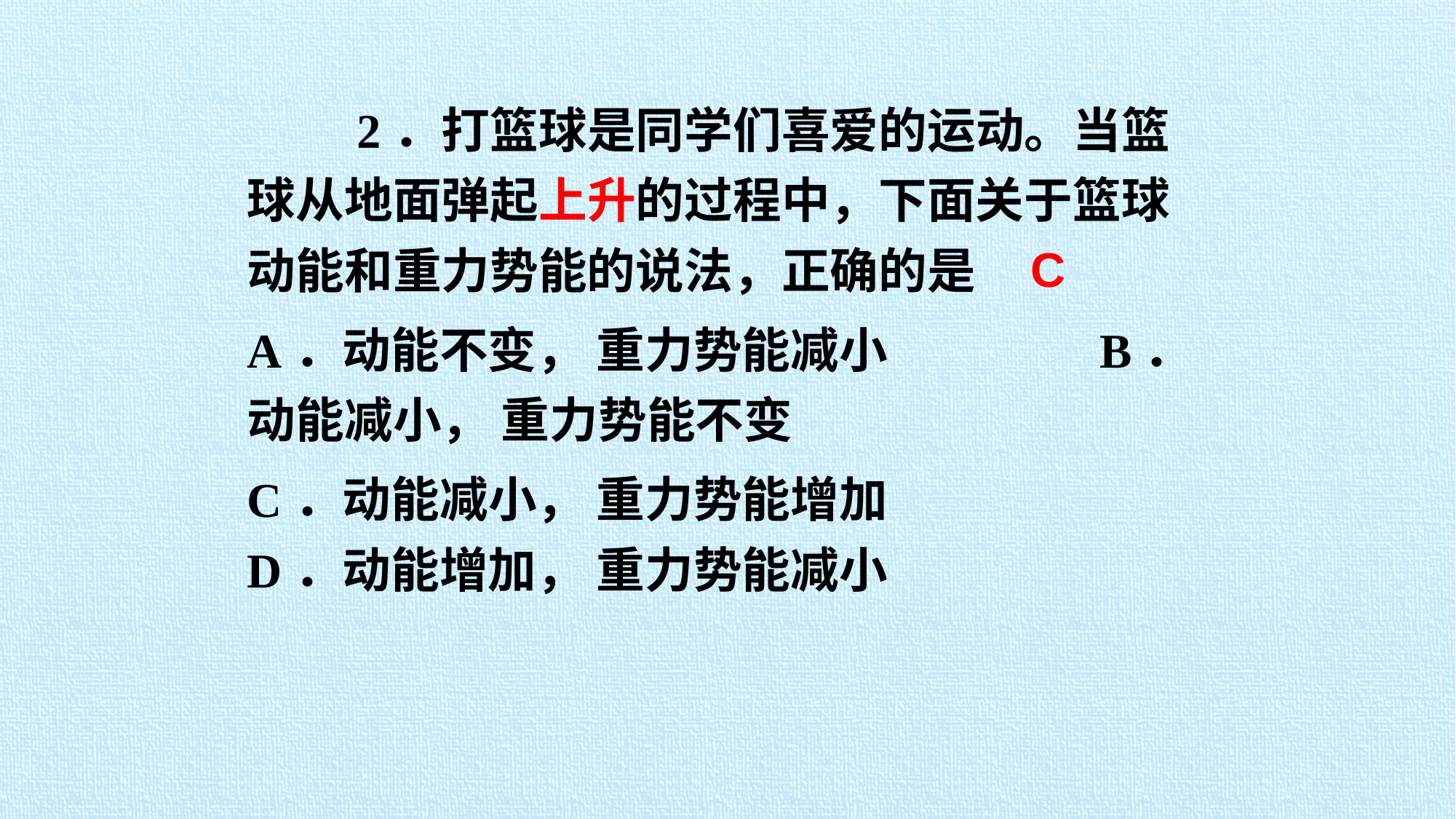

2．打篮球是同学们喜爱的运动。当篮球从地面弹起上升的过程中，下面关于篮球动能和重力势能的说法，正确的是
A．动能不变， 重力势能减小                  B．动能减小， 重力势能不变
C．动能减小， 重力势能增加                    D．动能增加， 重力势能减小

C